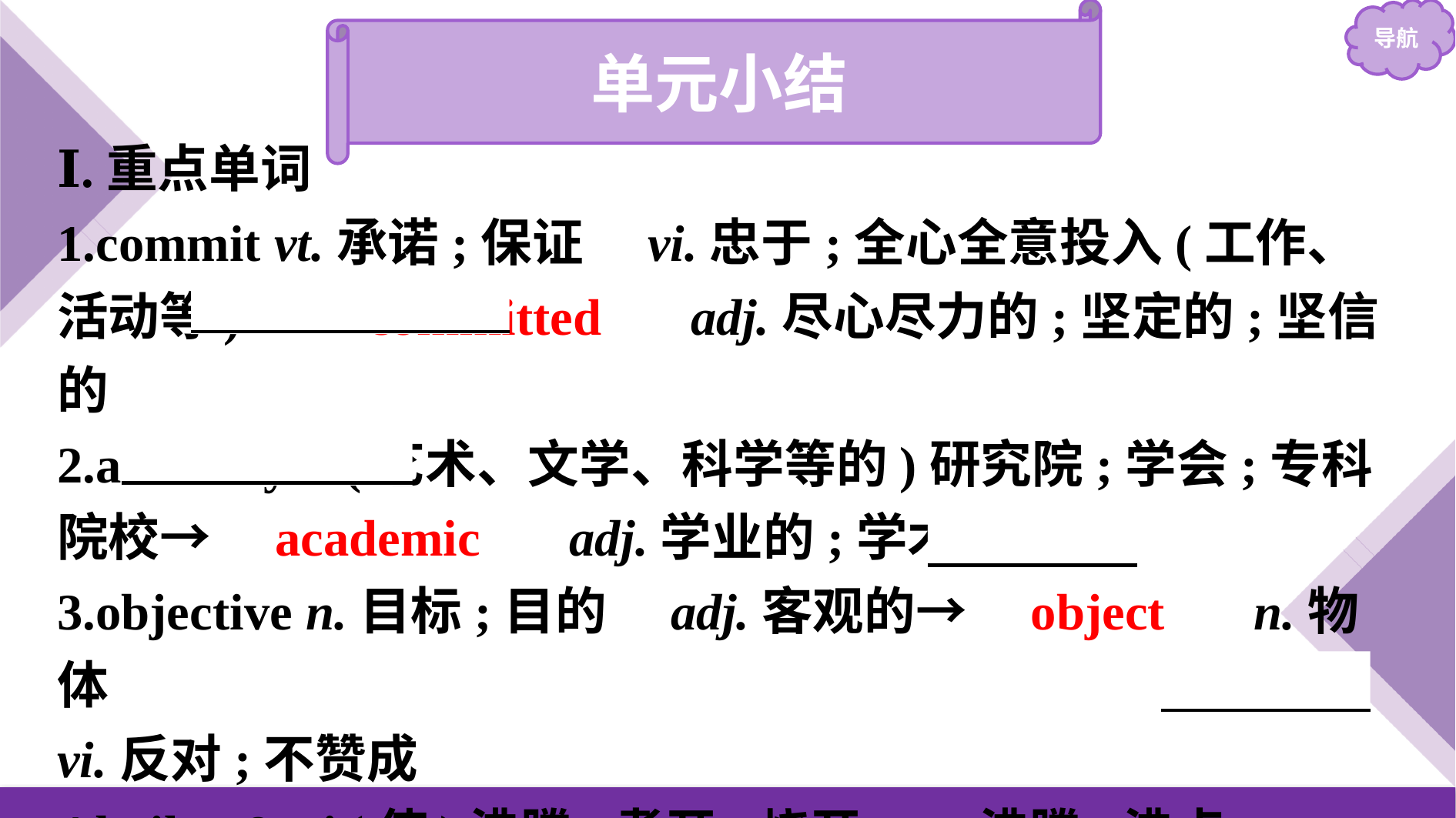

单元小结
Ⅰ.重点单词
1.commit vt.承诺;保证　vi.忠于;全心全意投入(工作、活动等)→　committed　 adj.尽心尽力的;坚定的;坚信的
2.academy n.(艺术、文学、科学等的)研究院;学会;专科院校→　academic　 adj.学业的;学术的
3.objective n.目标;目的　adj.客观的→　object　 n.物体
vi.反对;不赞成
4.boil vt.& vi.(使)沸腾;煮开;烧开　n.沸腾;沸点→　boiling　 adj.很热的,炽热的